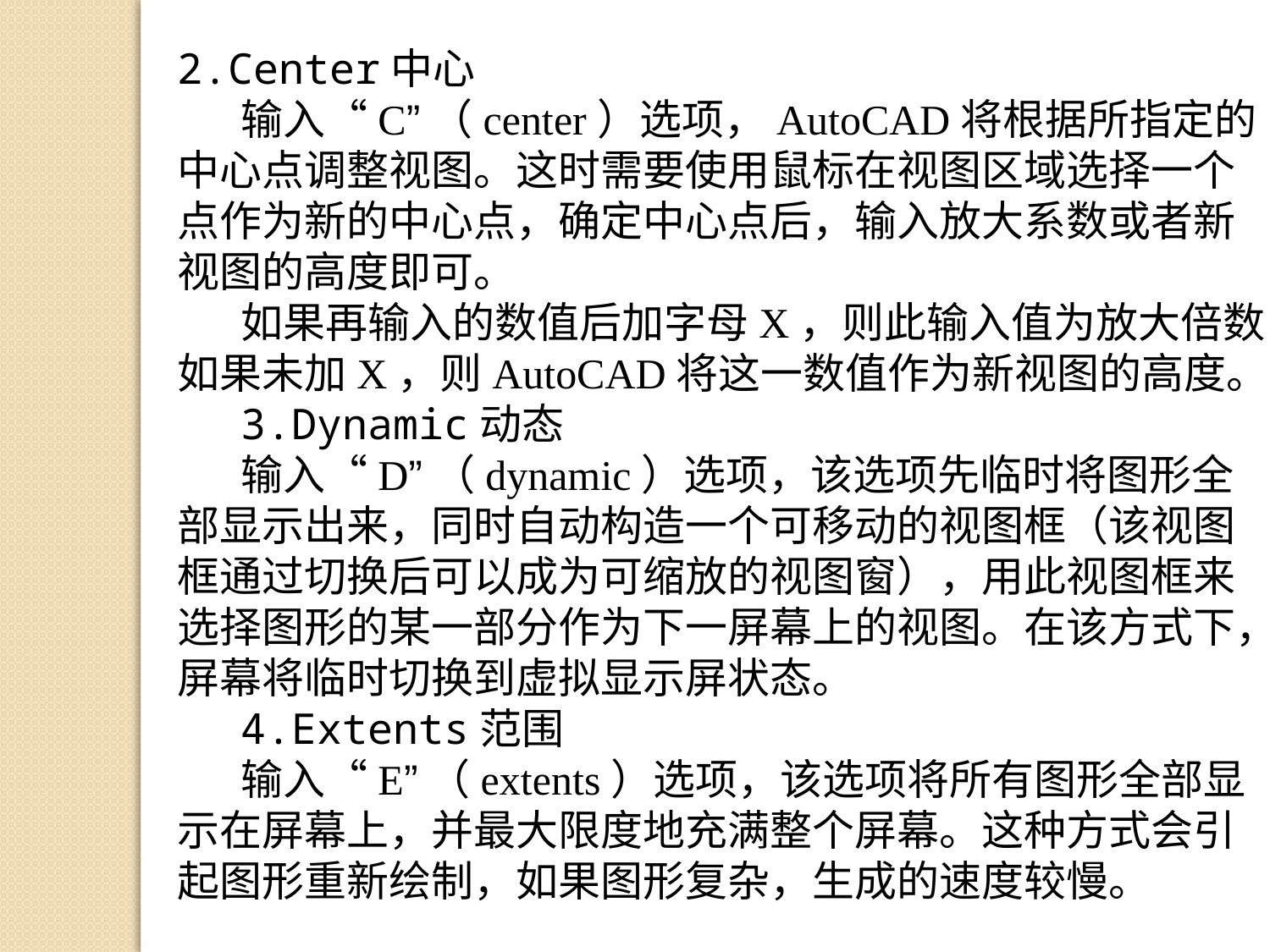

2.Center中心
输入“C”（center）选项，AutoCAD将根据所指定的中心点调整视图。这时需要使用鼠标在视图区域选择一个点作为新的中心点，确定中心点后，输入放大系数或者新视图的高度即可。
如果再输入的数值后加字母X，则此输入值为放大倍数，如果未加X，则AutoCAD将这一数值作为新视图的高度。
3.Dynamic动态
输入“D”（dynamic）选项，该选项先临时将图形全部显示出来，同时自动构造一个可移动的视图框（该视图框通过切换后可以成为可缩放的视图窗），用此视图框来选择图形的某一部分作为下一屏幕上的视图。在该方式下，屏幕将临时切换到虚拟显示屏状态。
4.Extents范围
输入“E”（extents）选项，该选项将所有图形全部显示在屏幕上，并最大限度地充满整个屏幕。这种方式会引起图形重新绘制，如果图形复杂，生成的速度较慢。